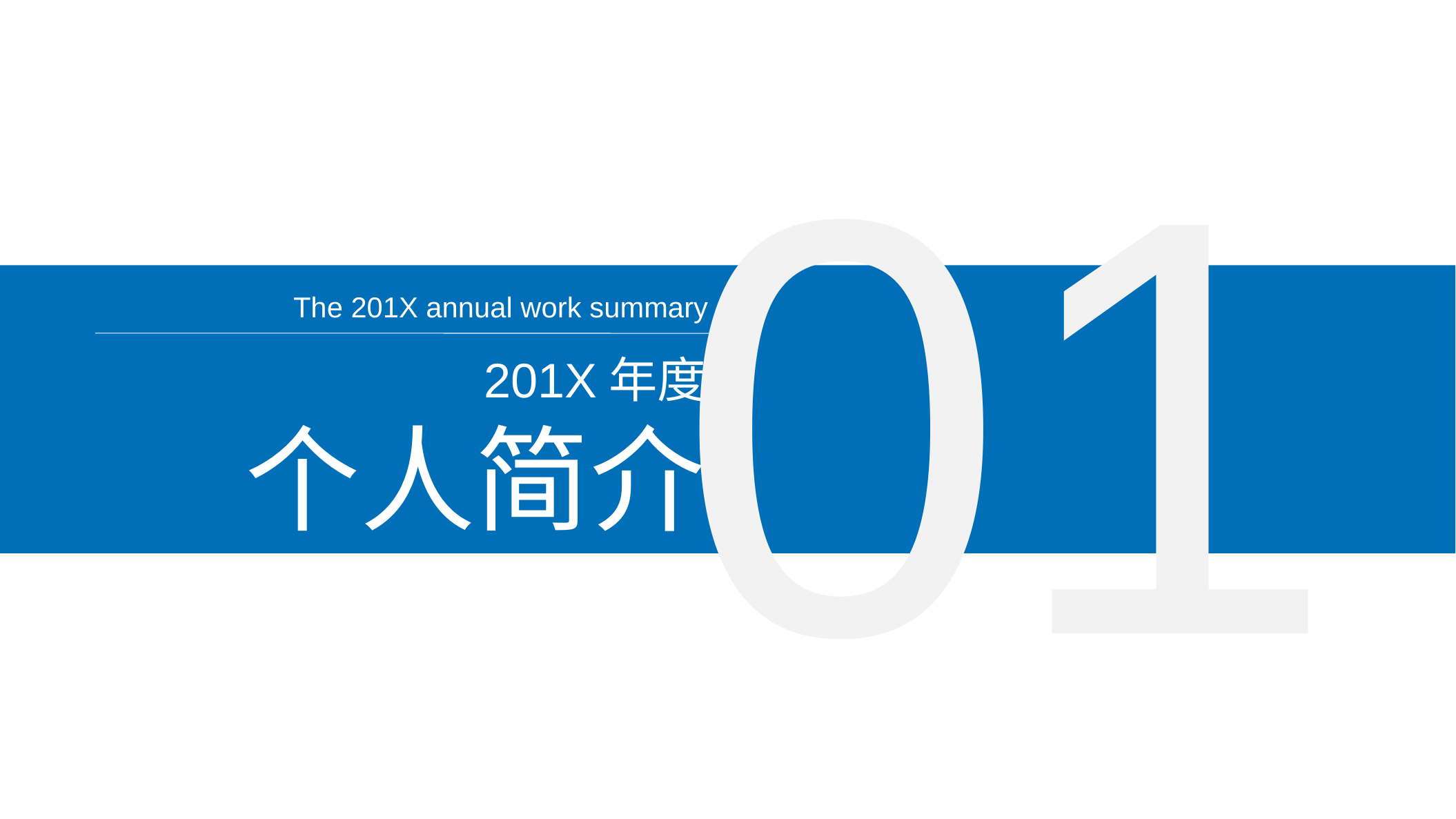

01

The 201X annual work summary

201X年度
个人简介